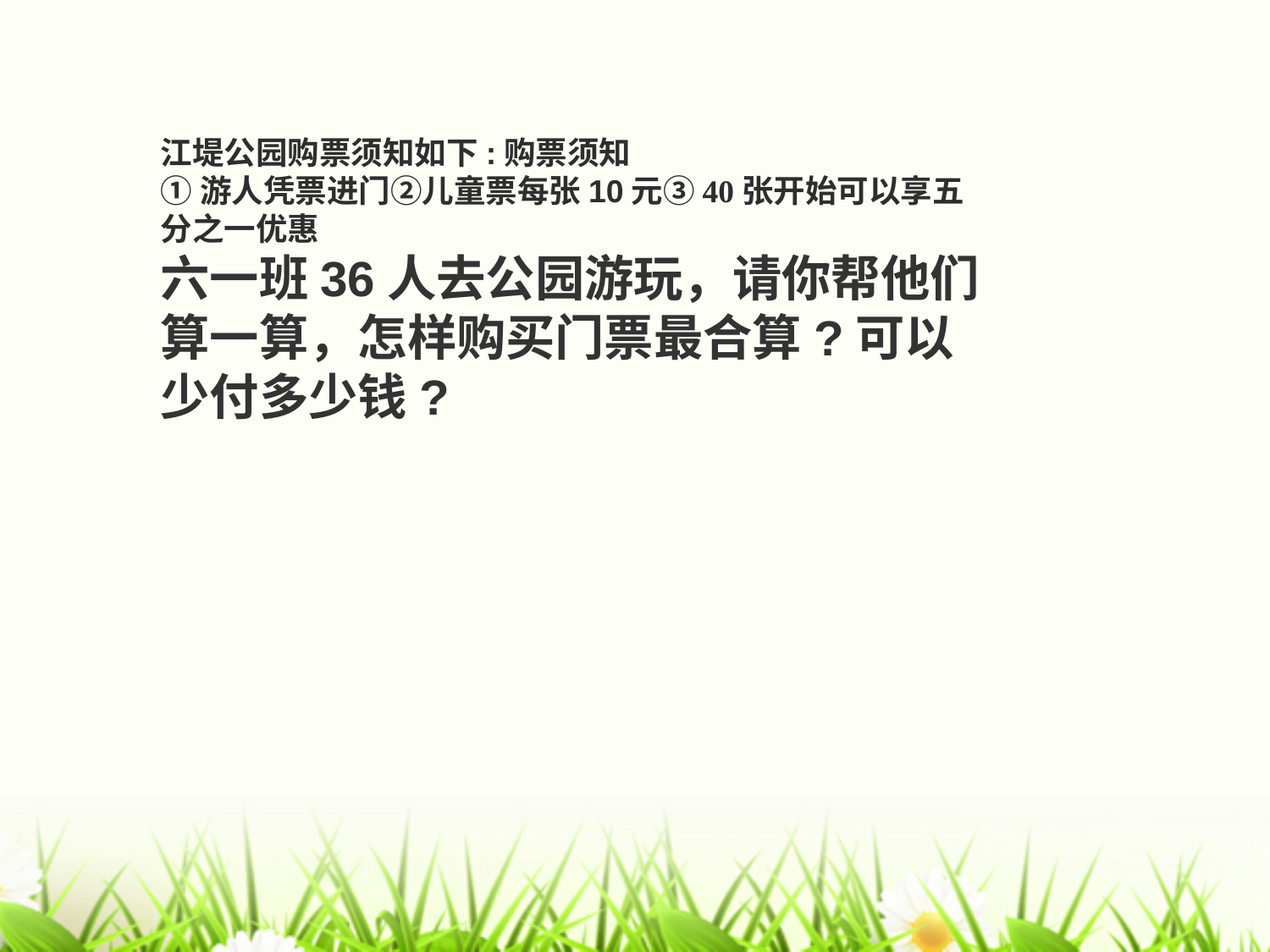

江堤公园购票须知如下:购票须知
①游人凭票进门②儿童票每张10元③40张开始可以享五分之一优惠
六一班36人去公园游玩，请你帮他们算一算，怎样购买门票最合算?可以少付多少钱?